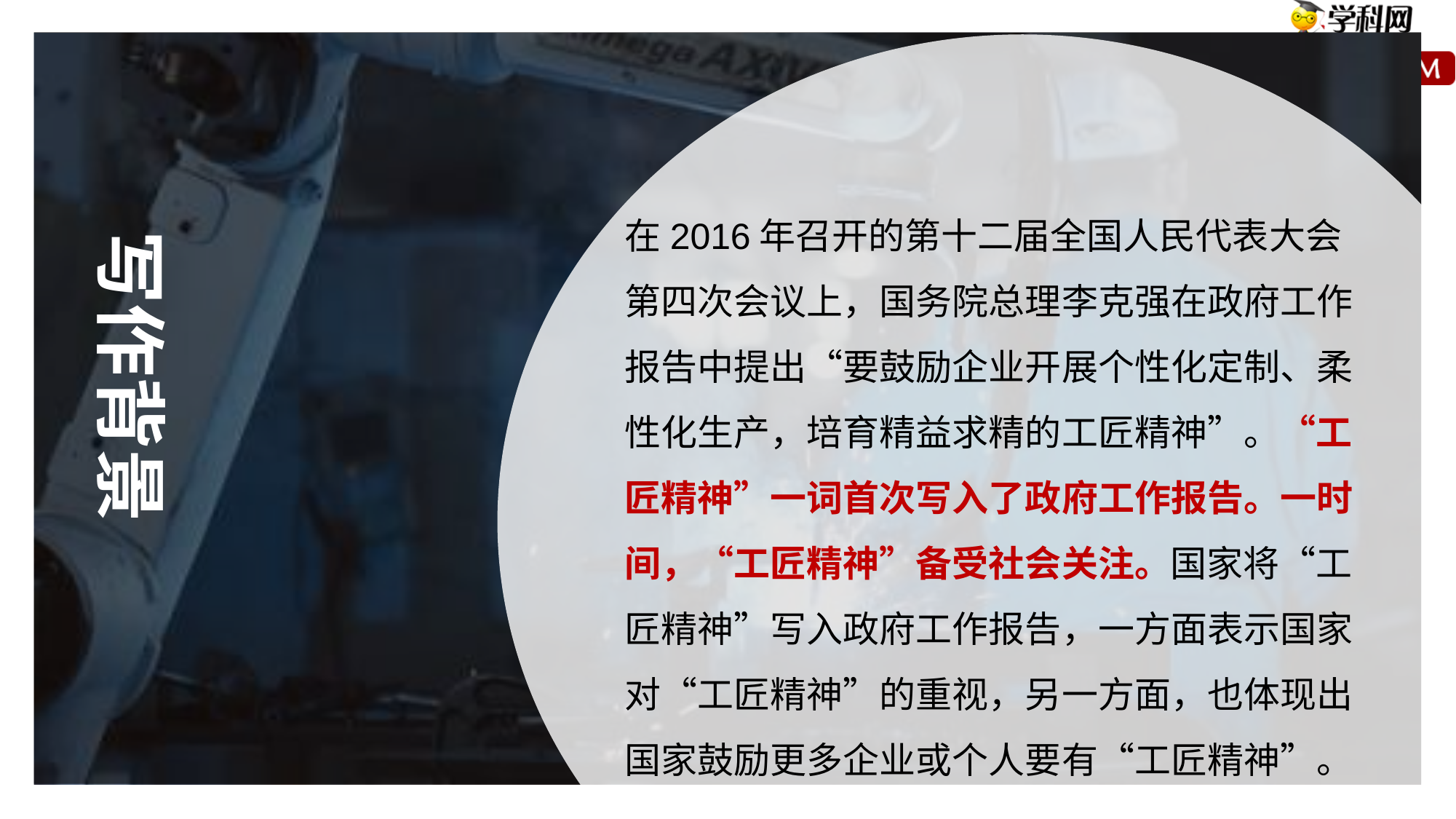

写作背景

在2016年召开的第十二届全国人民代表大会第四次会议上，国务院总理李克强在政府工作报告中提出“要鼓励企业开展个性化定制、柔性化生产，培育精益求精的工匠精神”。“工匠精神”一词首次写入了政府工作报告。一时间，“工匠精神”备受社会关注。国家将“工匠精神”写入政府工作报告，一方面表示国家对“工匠精神”的重视，另一方面，也体现出国家鼓励更多企业或个人要有“工匠精神”。